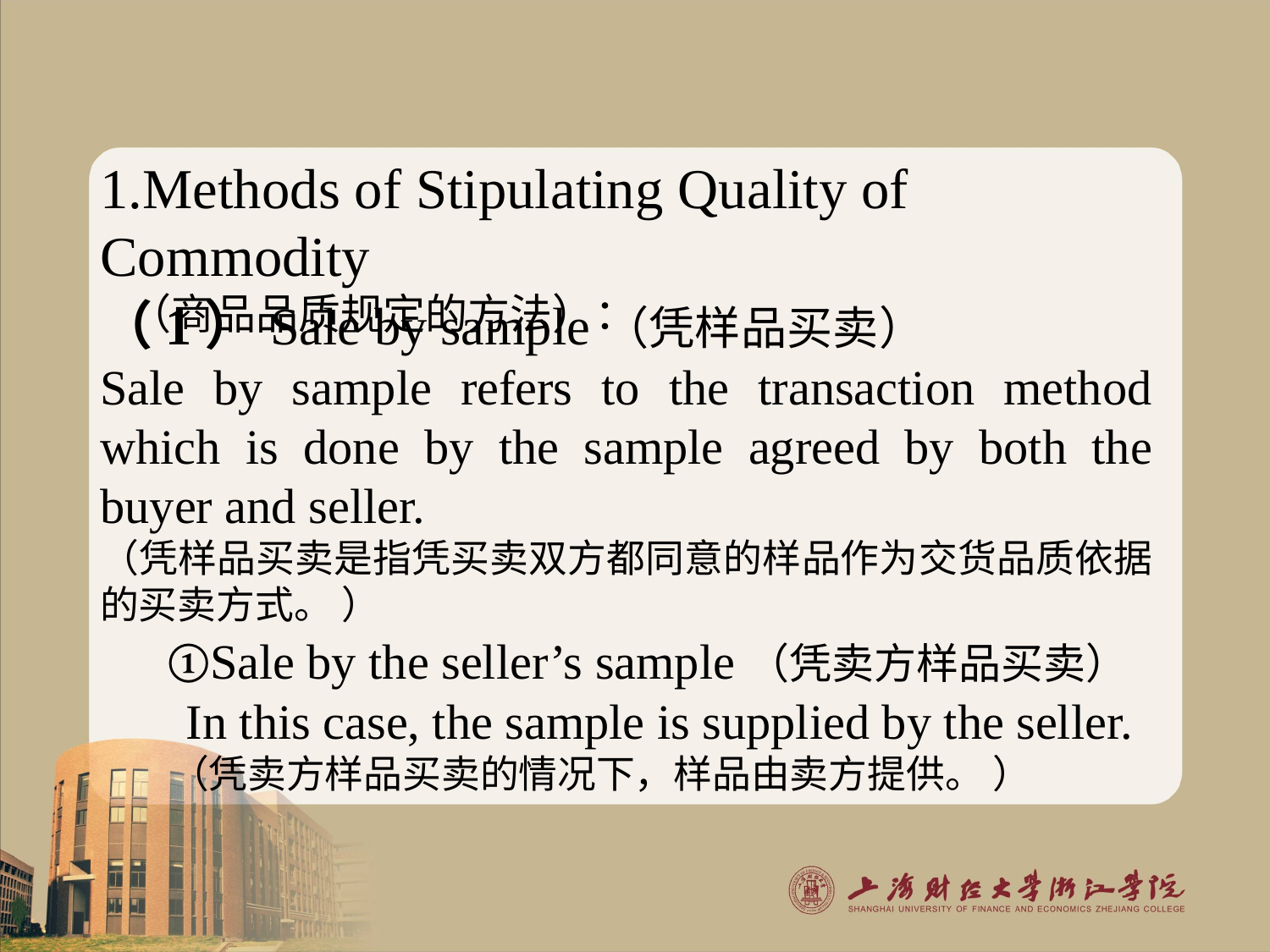

1.Methods of Stipulating Quality of Commodity
  （商品品质规定的方法）：
（1）Sale by sample（凭样品买卖）
Sale by sample refers to the transaction method which is done by the sample agreed by both the buyer and seller.
（凭样品买卖是指凭买卖双方都同意的样品作为交货品质依据的买卖方式。 ）
     ①Sale by the seller’s sample（凭卖方样品买卖）
       In this case, the sample is supplied by the seller.
       （凭卖方样品买卖的情况下，样品由卖方提供。 ）